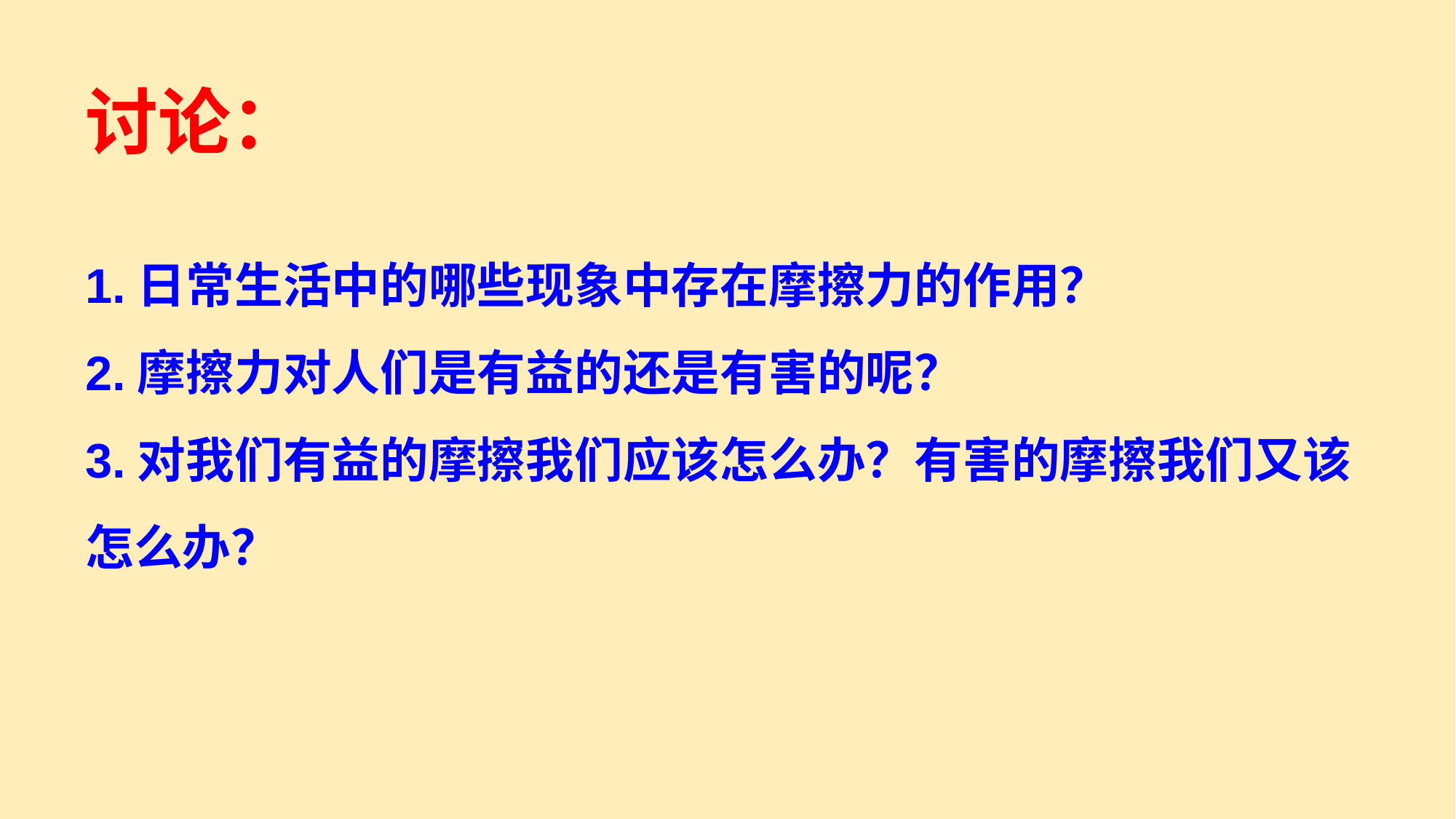

讨论：
1.日常生活中的哪些现象中存在摩擦力的作用？
2.摩擦力对人们是有益的还是有害的呢？
3.对我们有益的摩擦我们应该怎么办？有害的摩擦我们又该怎么办？